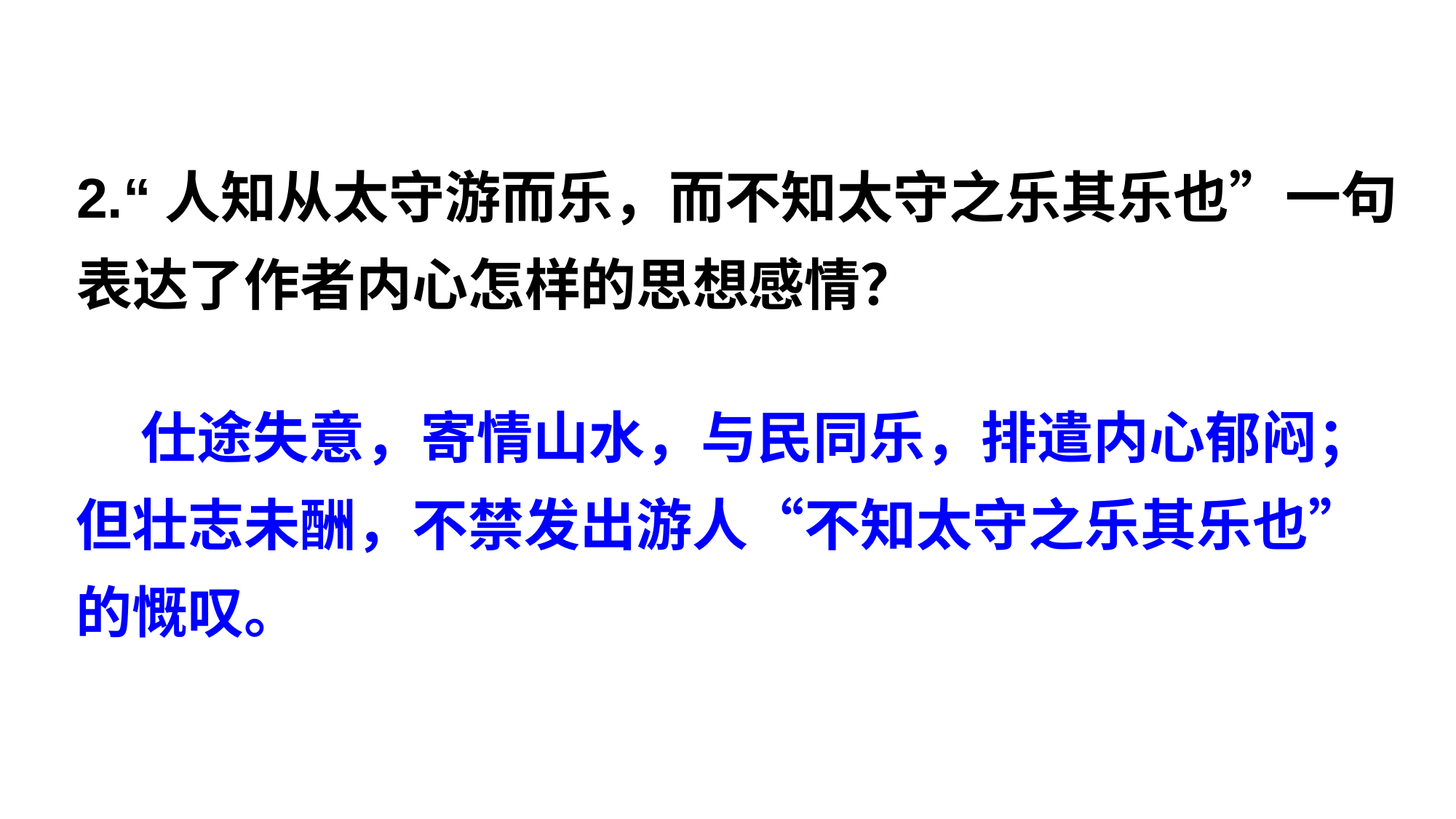

2.“人知从太守游而乐，而不知太守之乐其乐也”一句表达了作者内心怎样的思想感情？
    仕途失意，寄情山水，与民同乐，排遣内心郁闷；但壮志未酬，不禁发出游人“不知太守之乐其乐也”的慨叹。